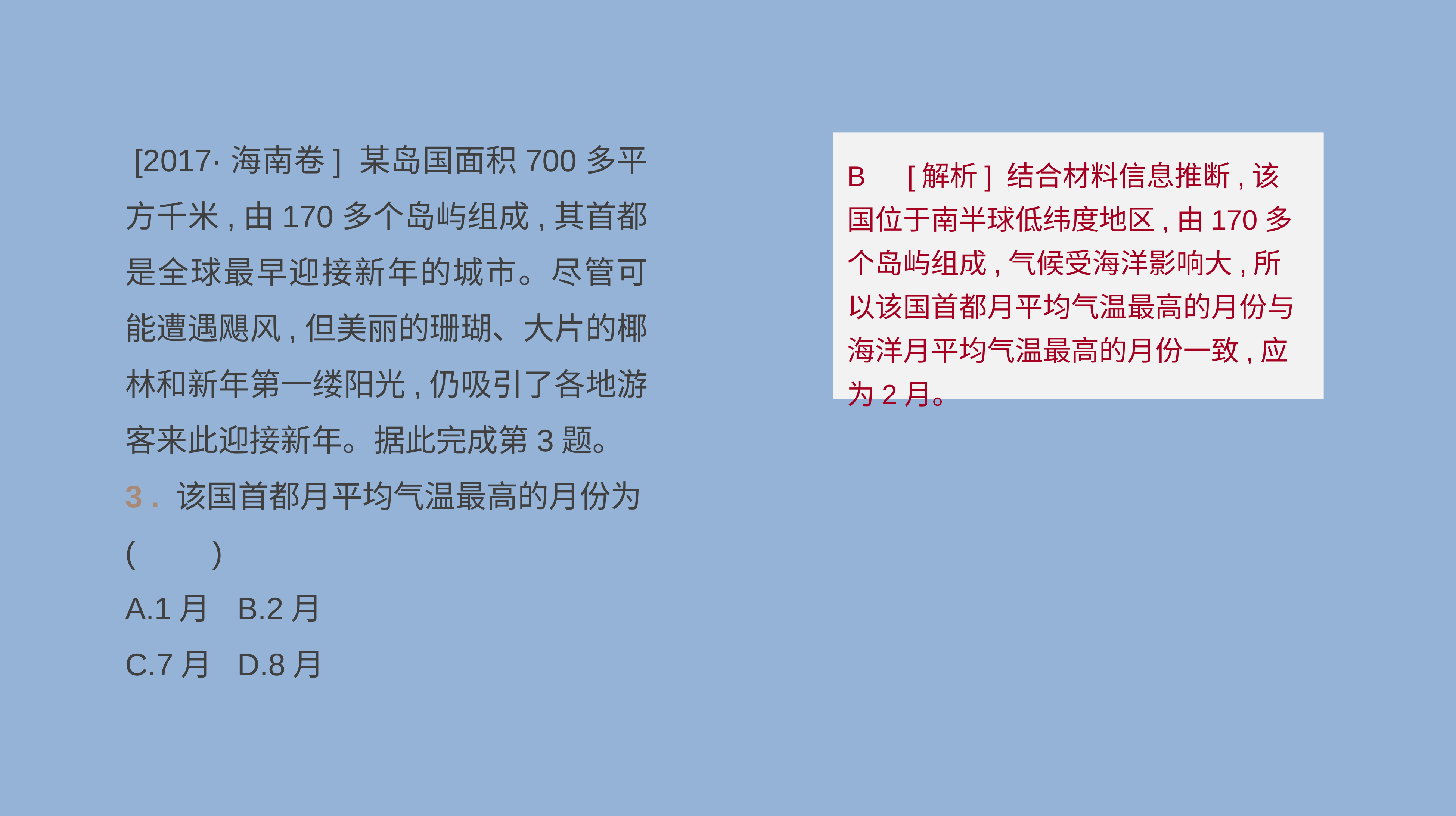

[2017·海南卷] 某岛国面积700多平方千米,由170多个岛屿组成,其首都是全球最早迎接新年的城市。尽管可能遭遇飓风,但美丽的珊瑚、大片的椰林和新年第一缕阳光,仍吸引了各地游客来此迎接新年。据此完成第3题。
3 . 该国首都月平均气温最高的月份为(　　)
A.1月	B.2月
C.7月	D.8月

B　[解析] 结合材料信息推断,该国位于南半球低纬度地区,由170多个岛屿组成,气候受海洋影响大,所以该国首都月平均气温最高的月份与海洋月平均气温最高的月份一致,应为2月。